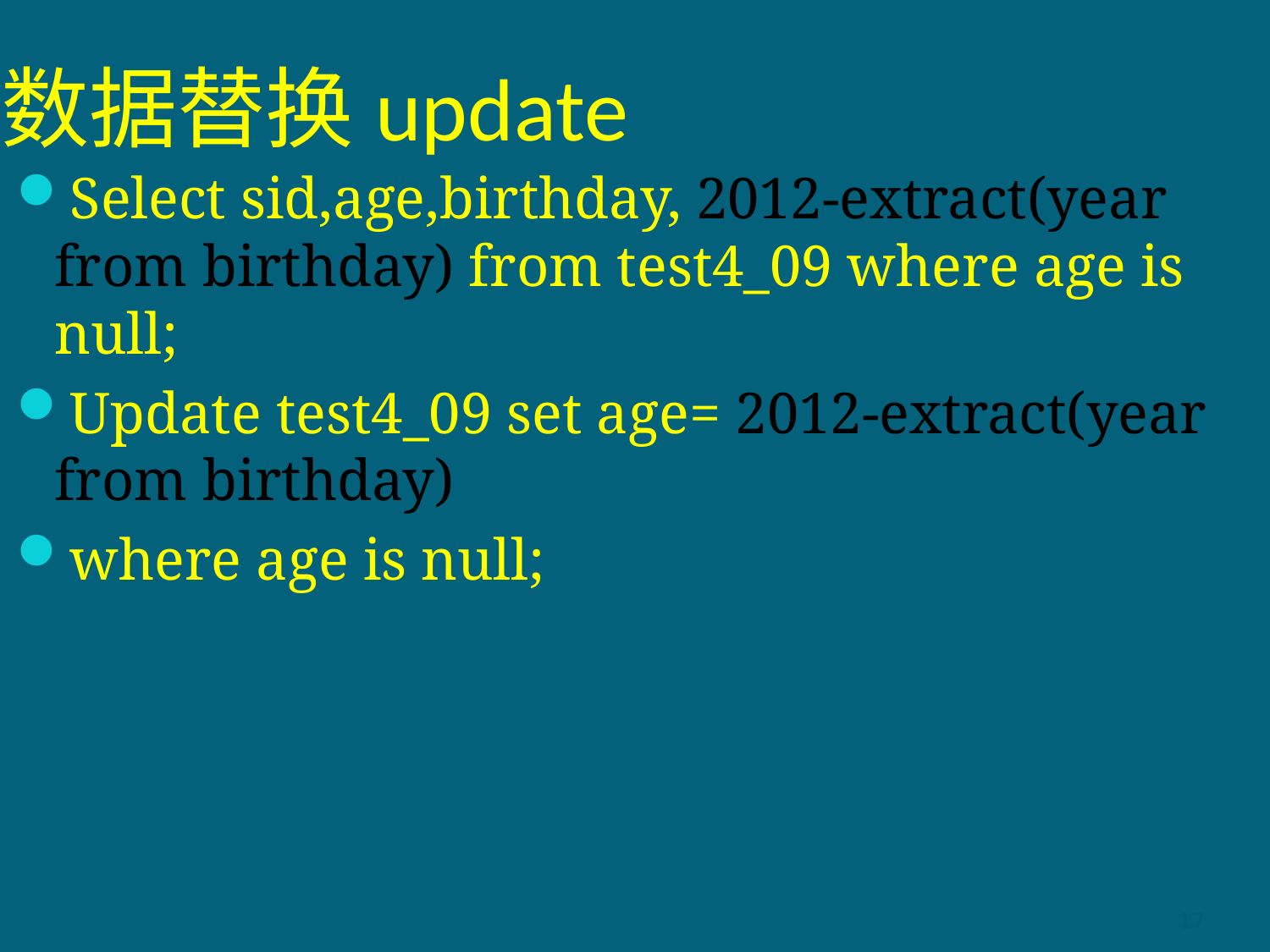

# 数据替换update
Select sid,age,birthday, 2012-extract(year from birthday) from test4_09 where age is null;
Update test4_09 set age= 2012-extract(year from birthday)
where age is null;

17